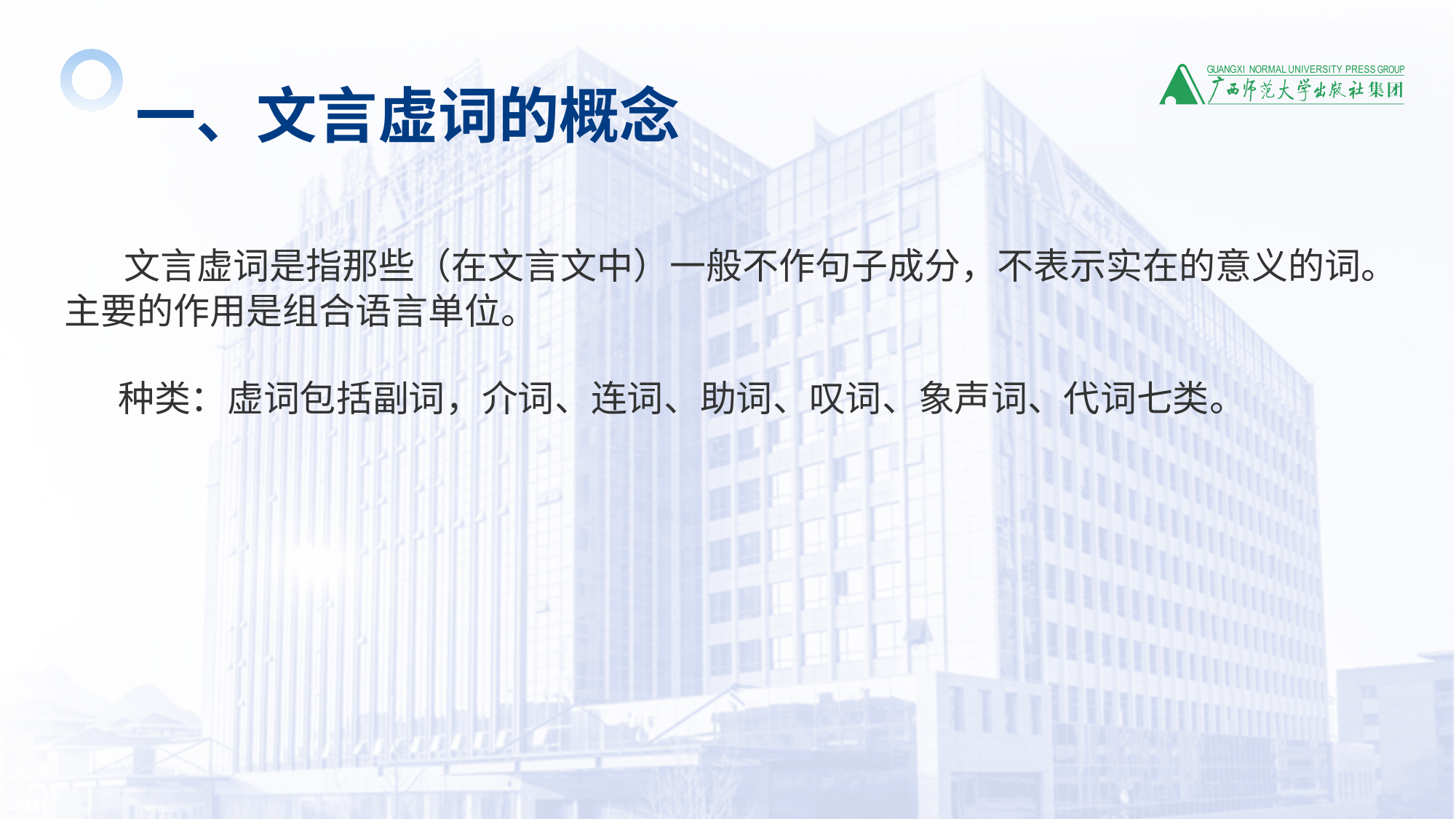

一、文言虚词的概念
   文言虚词是指那些（在文言文中）一般不作句子成分，不表示实在的意义的词。主要的作用是组合语言单位。

   种类：虚词包括副词，介词、连词、助词、叹词、象声词、代词七类。